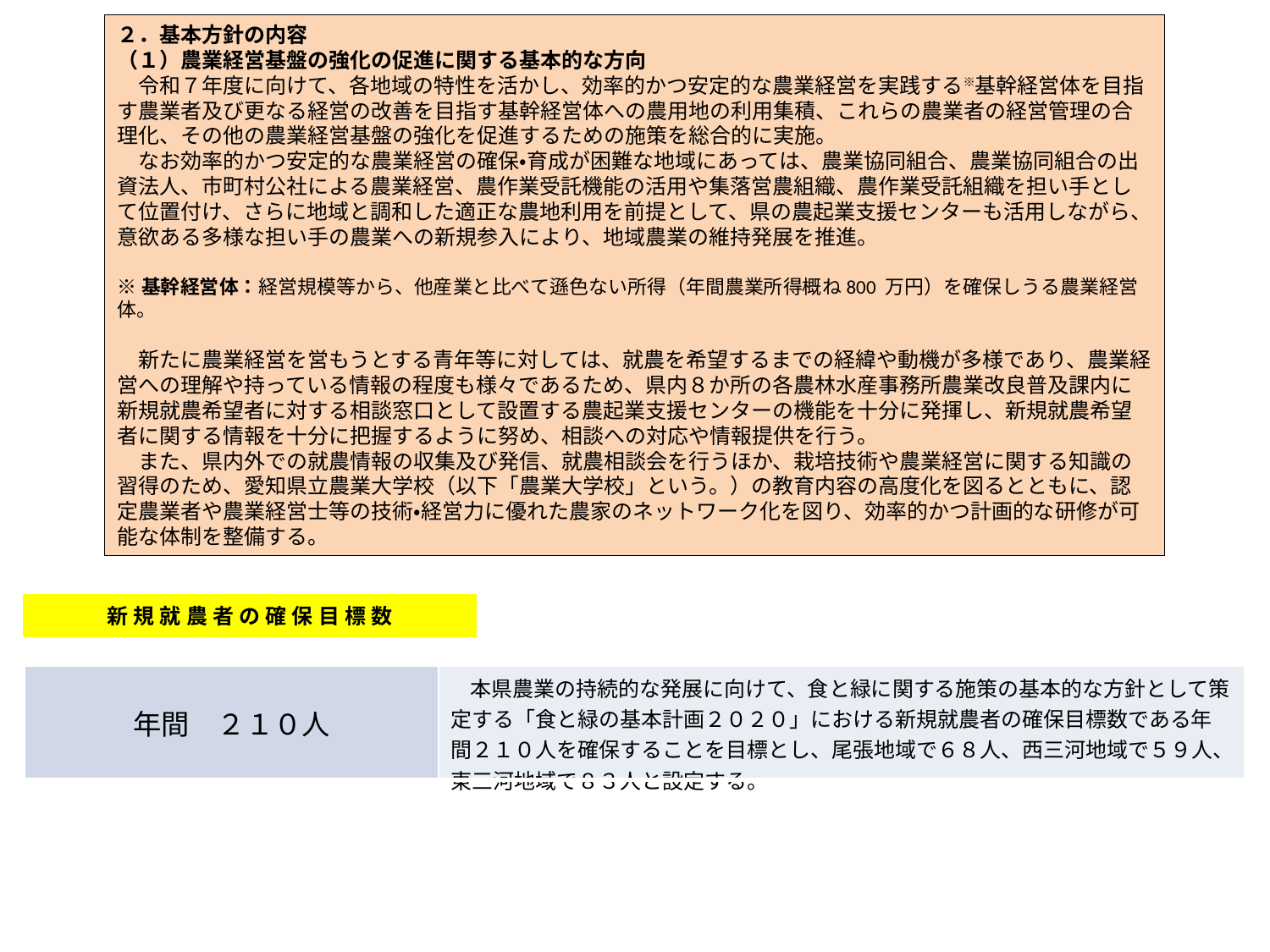

２．基本方針の内容
（１）農業経営基盤の強化の促進に関する基本的な方向
　令和７年度に向けて、各地域の特性を活かし、効率的かつ安定的な農業経営を実践する※基幹経営体を目指す農業者及び更なる経営の改善を目指す基幹経営体への農用地の利用集積、これらの農業者の経営管理の合理化、その他の農業経営基盤の強化を促進するための施策を総合的に実施。
　なお効率的かつ安定的な農業経営の確保・育成が困難な地域にあっては、農業協同組合、農業協同組合の出資法人、市町村公社による農業経営、農作業受託機能の活用や集落営農組織、農作業受託組織を担い手として位置付け、さらに地域と調和した適正な農地利用を前提として、県の農起業支援センターも活用しながら、意欲ある多様な担い手の農業への新規参入により、地域農業の維持発展を推進。

※基幹経営体：経営規模等から、他産業と比べて遜色ない所得（年間農業所得概ね800 万円）を確保しうる農業経営体。

　新たに農業経営を営もうとする青年等に対しては、就農を希望するまでの経緯や動機が多様であり、農業経営への理解や持っている情報の程度も様々であるため、県内８か所の各農林水産事務所農業改良普及課内に新規就農希望者に対する相談窓口として設置する農起業支援センターの機能を十分に発揮し、新規就農希望者に関する情報を十分に把握するように努め、相談への対応や情報提供を行う。
　また、県内外での就農情報の収集及び発信、就農相談会を行うほか、栽培技術や農業経営に関する知識の習得のため、愛知県立農業大学校（以下「農業大学校」という。）の教育内容の高度化を図るとともに、認定農業者や農業経営士等の技術・経営力に優れた農家のネットワーク化を図り、効率的かつ計画的な研修が可能な体制を整備する。
新規就農者の確保目標数
| 年間　２１０人 | 本県農業の持続的な発展に向けて、食と緑に関する施策の基本的な方針として策定する「食と緑の基本計画２０２０」における新規就農者の確保目標数である年間２１０人を確保することを目標とし、尾張地域で６８人、西三河地域で５９人、東三河地域で８３人と設定する。 |
| --- | --- |